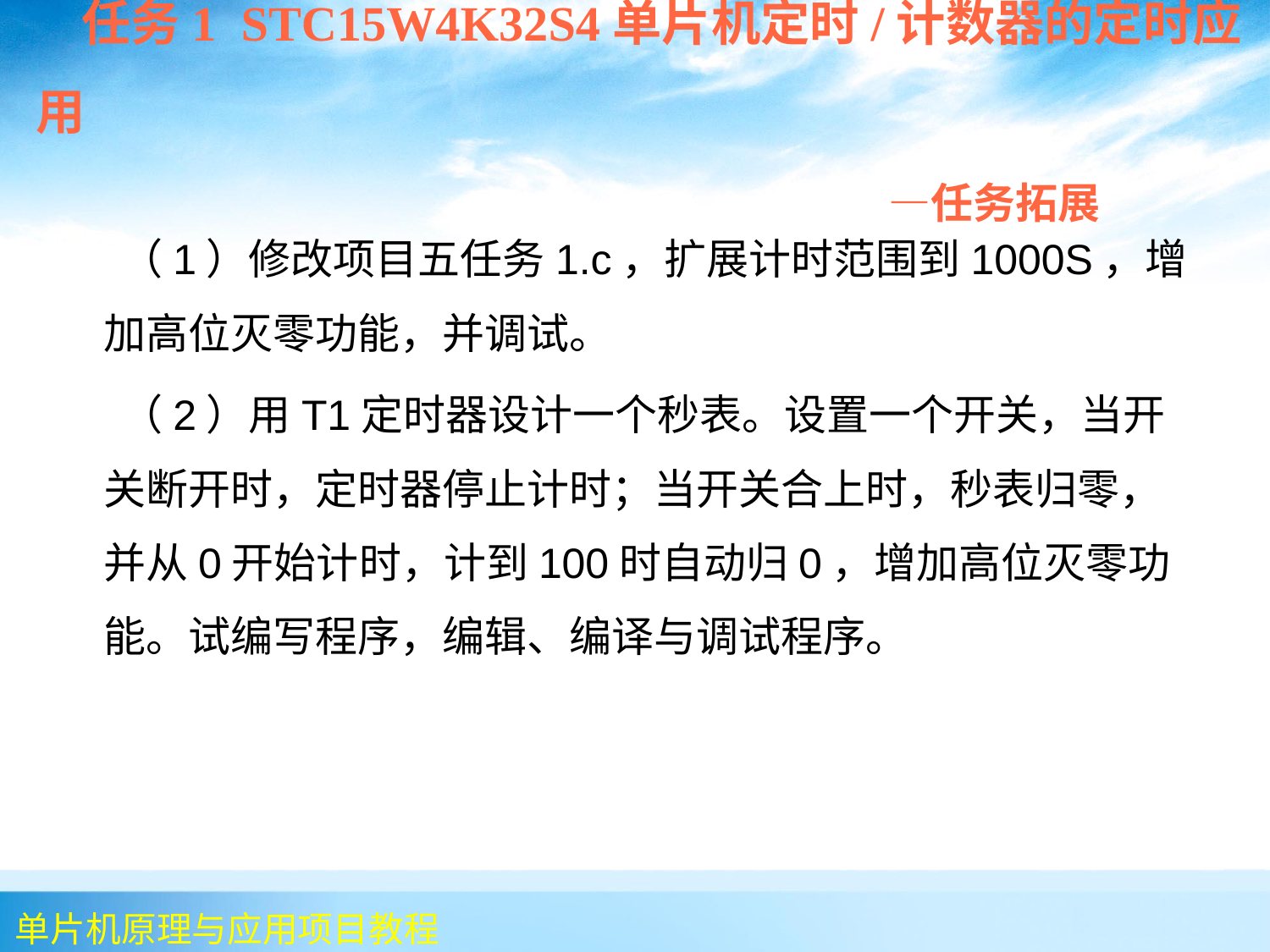

任务1  STC15W4K32S4单片机定时/计数器的定时应用
                                                                            —任务拓展
     （1）修改项目五任务1.c，扩展计时范围到1000S，增加高位灭零功能，并调试。
     （2）用T1定时器设计一个秒表。设置一个开关，当开关断开时，定时器停止计时；当开关合上时，秒表归零，并从0开始计时，计到100时自动归0，增加高位灭零功能。试编写程序，编辑、编译与调试程序。